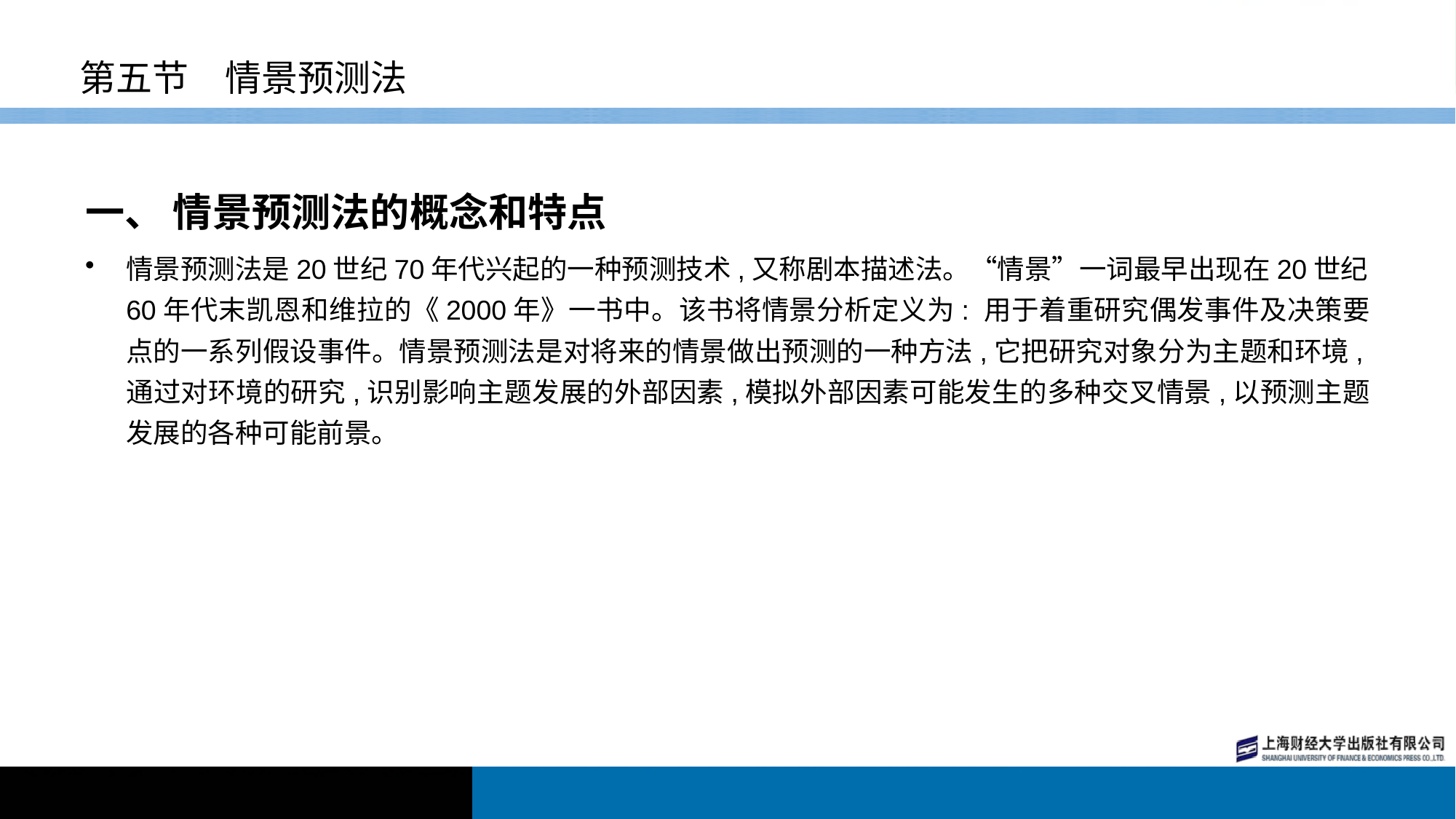

# 第五节　情景预测法
一、 情景预测法的概念和特点
情景预测法是20世纪70年代兴起的一种预测技术,又称剧本描述法。“情景”一词最早出现在20世纪60年代末凯恩和维拉的《2000年》一书中。该书将情景分析定义为: 用于着重研究偶发事件及决策要点的一系列假设事件。情景预测法是对将来的情景做出预测的一种方法,它把研究对象分为主题和环境,通过对环境的研究,识别影响主题发展的外部因素,模拟外部因素可能发生的多种交叉情景,以预测主题发展的各种可能前景。
19